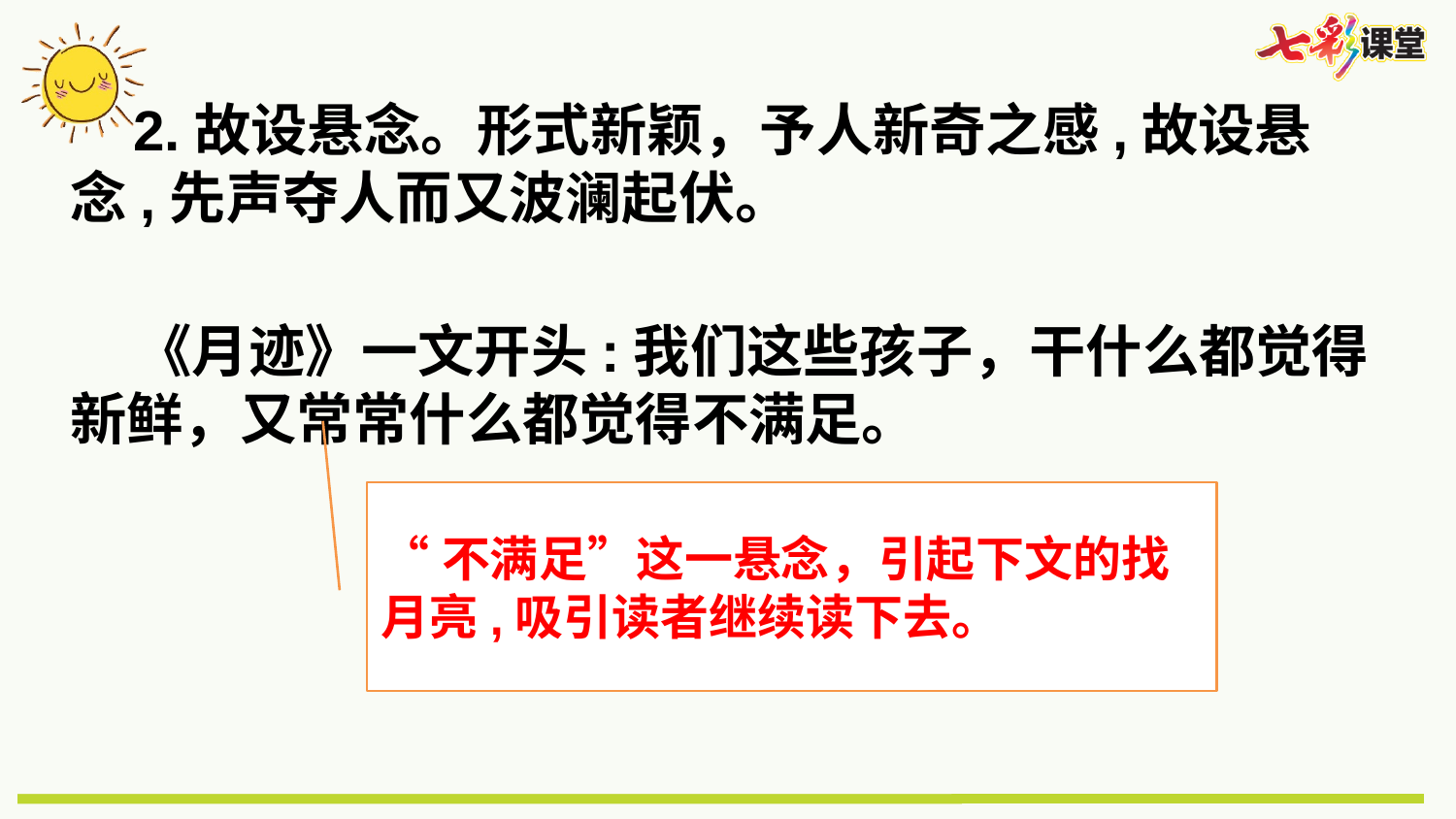

2.故设悬念。形式新颖，予人新奇之感,故设悬念,先声夺人而又波澜起伏。
    《月迹》一文开头:我们这些孩子，干什么都觉得新鲜，又常常什么都觉得不满足。
“不满足”这一悬念，引起下文的找月亮,吸引读者继续读下去。